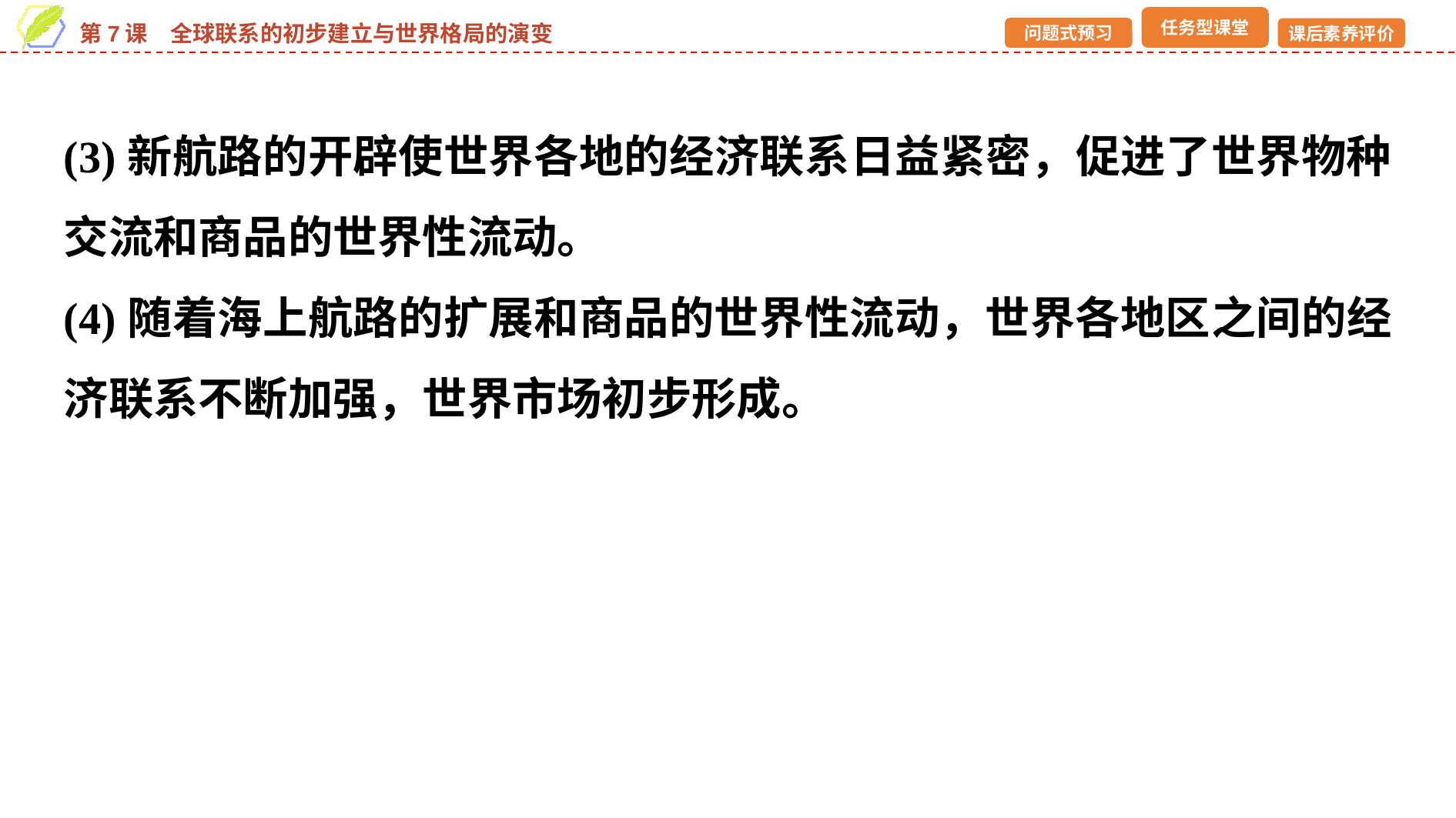

(3)新航路的开辟使世界各地的经济联系日益紧密，促进了世界物种交流和商品的世界性流动。
(4)随着海上航路的扩展和商品的世界性流动，世界各地区之间的经济联系不断加强，世界市场初步形成。